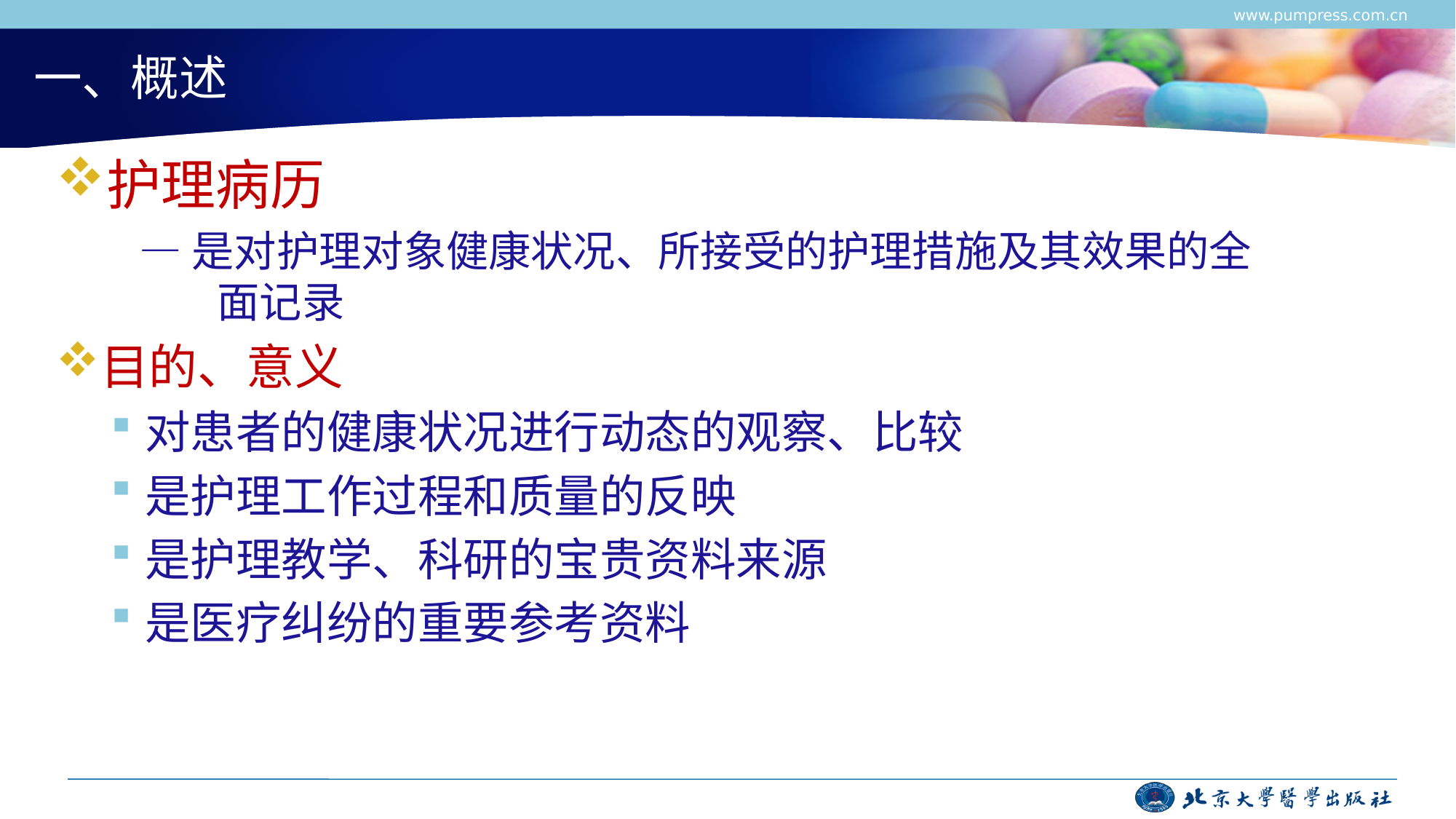

www.pumpress.com.cn
# 一、概述
护理病历
   —是对护理对象健康状况、所接受的护理措施及其效果的全面记录
目的、意义
对患者的健康状况进行动态的观察、比较
是护理工作过程和质量的反映
是护理教学、科研的宝贵资料来源
是医疗纠纷的重要参考资料